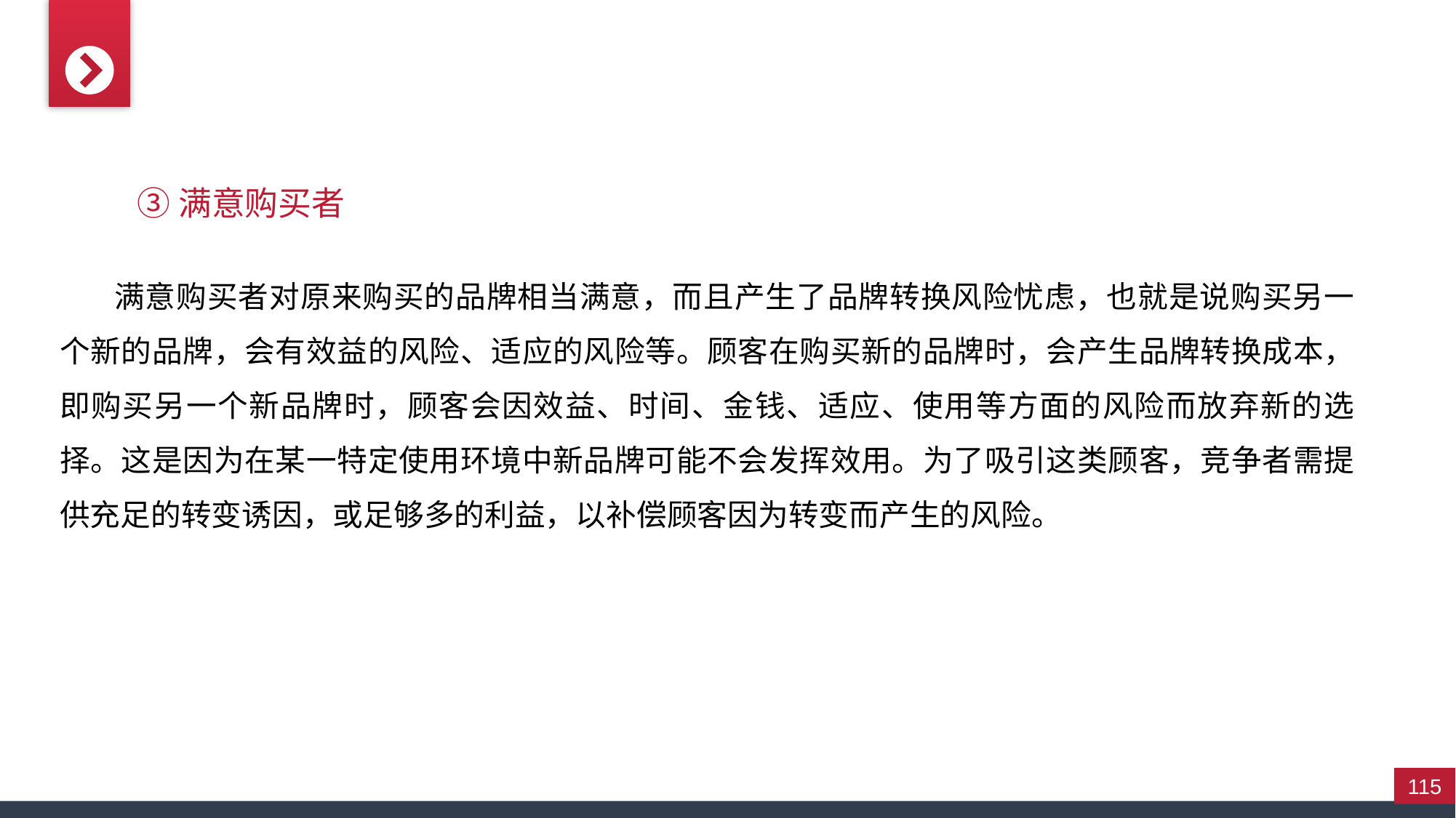

③满意购买者
满意购买者对原来购买的品牌相当满意，而且产生了品牌转换风险忧虑，也就是说购买另一个新的品牌，会有效益的风险、适应的风险等。顾客在购买新的品牌时，会产生品牌转换成本，即购买另一个新品牌时，顾客会因效益、时间、金钱、适应、使用等方面的风险而放弃新的选择。这是因为在某一特定使用环境中新品牌可能不会发挥效用。为了吸引这类顾客，竞争者需提供充足的转变诱因，或足够多的利益，以补偿顾客因为转变而产生的风险。